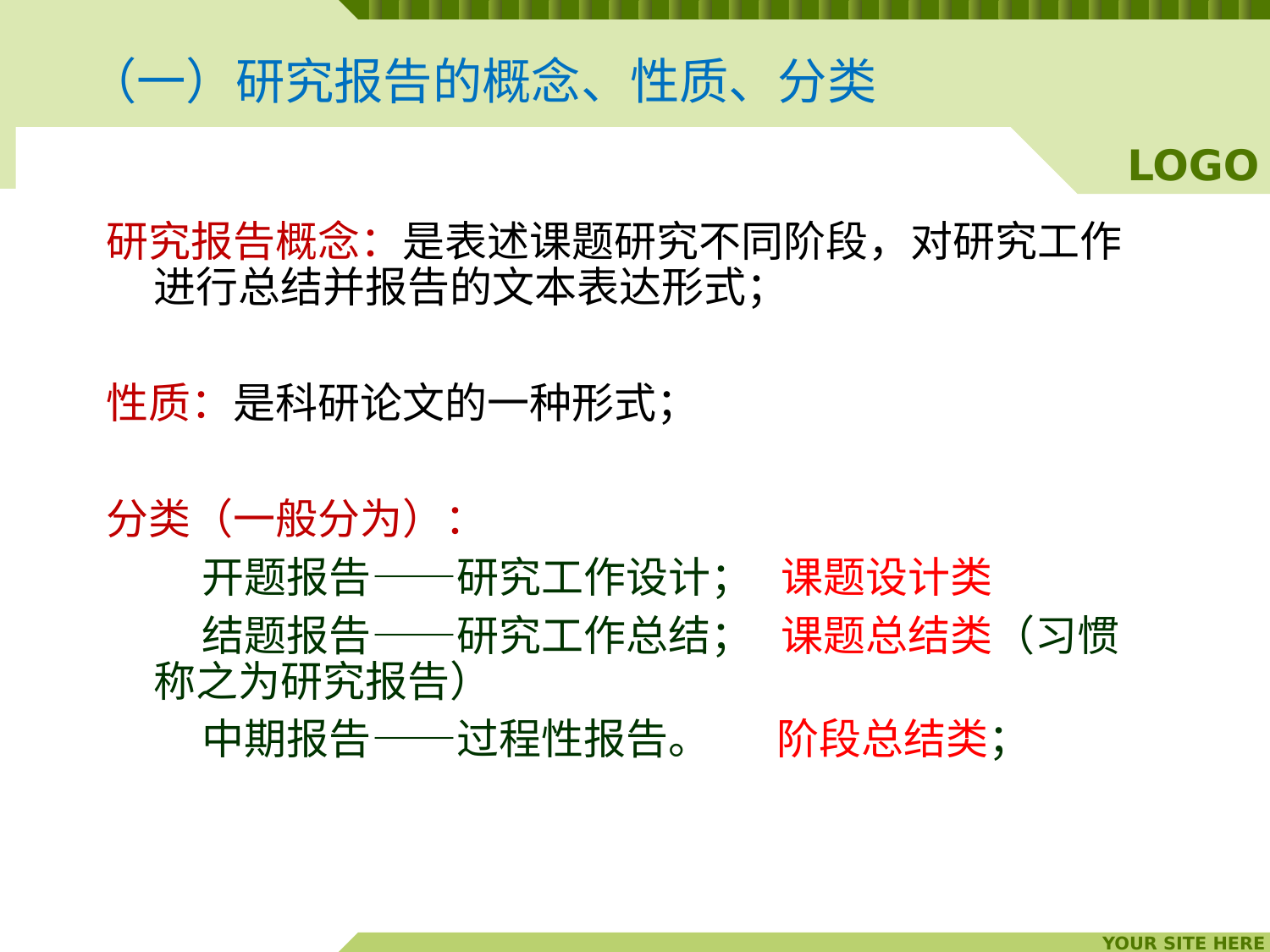

（一）研究报告的概念、性质、分类

研究报告概念：是表述课题研究不同阶段，对研究工作进行总结并报告的文本表达形式；

性质：是科研论文的一种形式；

分类（一般分为）：
         开题报告——研究工作设计；   课题设计类
         结题报告——研究工作总结；   课题总结类（习惯称之为研究报告）
         中期报告——过程性报告。       阶段总结类；